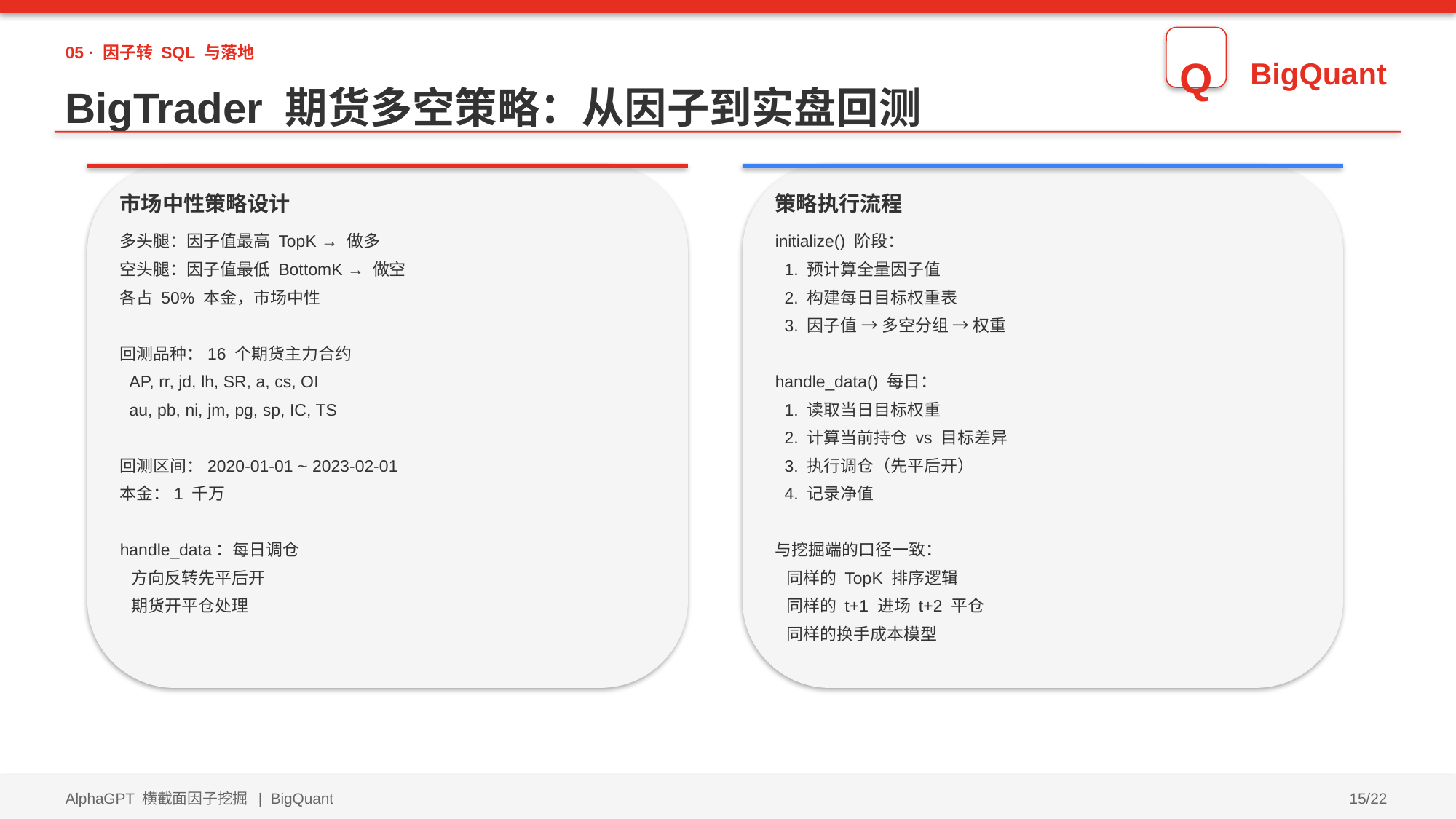

05 · 因子转 SQL 与落地
Q
BigQuant
BigTrader 期货多空策略：从因子到实盘回测

市场中性策略设计
策略执行流程
多头腿：因子值最高 TopK → 做多
空头腿：因子值最低 BottomK → 做空
各占 50% 本金，市场中性

回测品种：16 个期货主力合约
  AP, rr, jd, lh, SR, a, cs, OI
  au, pb, ni, jm, pg, sp, IC, TS

回测区间：2020-01-01 ~ 2023-02-01
本金：1 千万

handle_data：每日调仓
  方向反转先平后开
  期货开平仓处理
initialize() 阶段：
  1. 预计算全量因子值
  2. 构建每日目标权重表
  3. 因子值 → 多空分组 → 权重

handle_data() 每日：
  1. 读取当日目标权重
  2. 计算当前持仓 vs 目标差异
  3. 执行调仓（先平后开）
  4. 记录净值

与挖掘端的口径一致：
  同样的 TopK 排序逻辑
  同样的 t+1 进场 t+2 平仓
  同样的换手成本模型

AlphaGPT 横截面因子挖掘  |  BigQuant
15/22